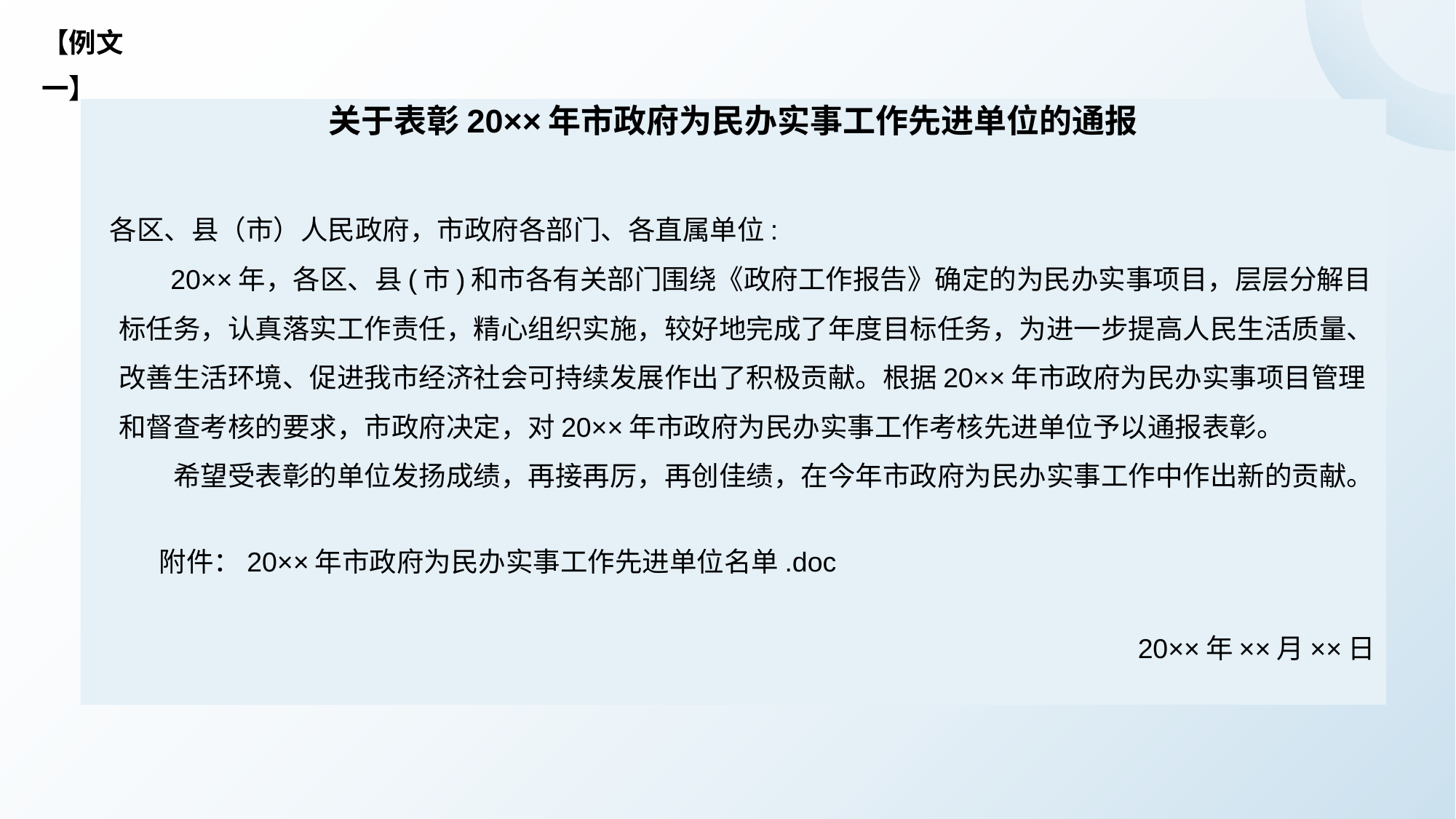

【例文一】
关于表彰20××年市政府为民办实事工作先进单位的通报

  各区、县（市）人民政府，市政府各部门、各直属单位:
　   20××年，各区、县(市)和市各有关部门围绕《政府工作报告》确定的为民办实事项目，层层分解目标任务，认真落实工作责任，精心组织实施，较好地完成了年度目标任务，为进一步提高人民生活质量、改善生活环境、促进我市经济社会可持续发展作出了积极贡献。根据20××年市政府为民办实事项目管理和督查考核的要求，市政府决定，对20××年市政府为民办实事工作考核先进单位予以通报表彰。
　　希望受表彰的单位发扬成绩，再接再厉，再创佳绩，在今年市政府为民办实事工作中作出新的贡献。

          附件：20××年市政府为民办实事工作先进单位名单.doc

20××年××月××日